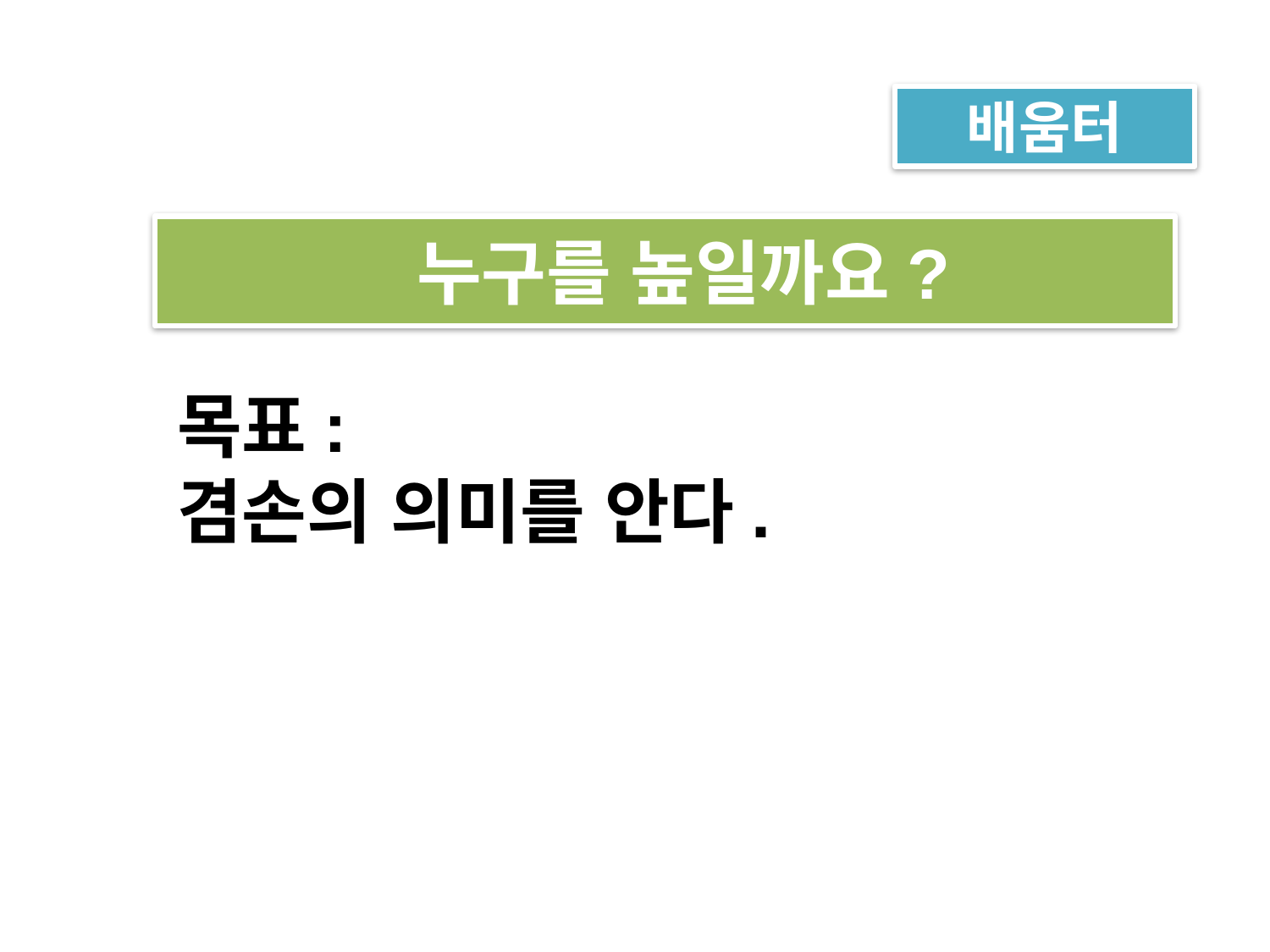

배움터
 누구를 높일까요?
목표:
겸손의 의미를 안다.